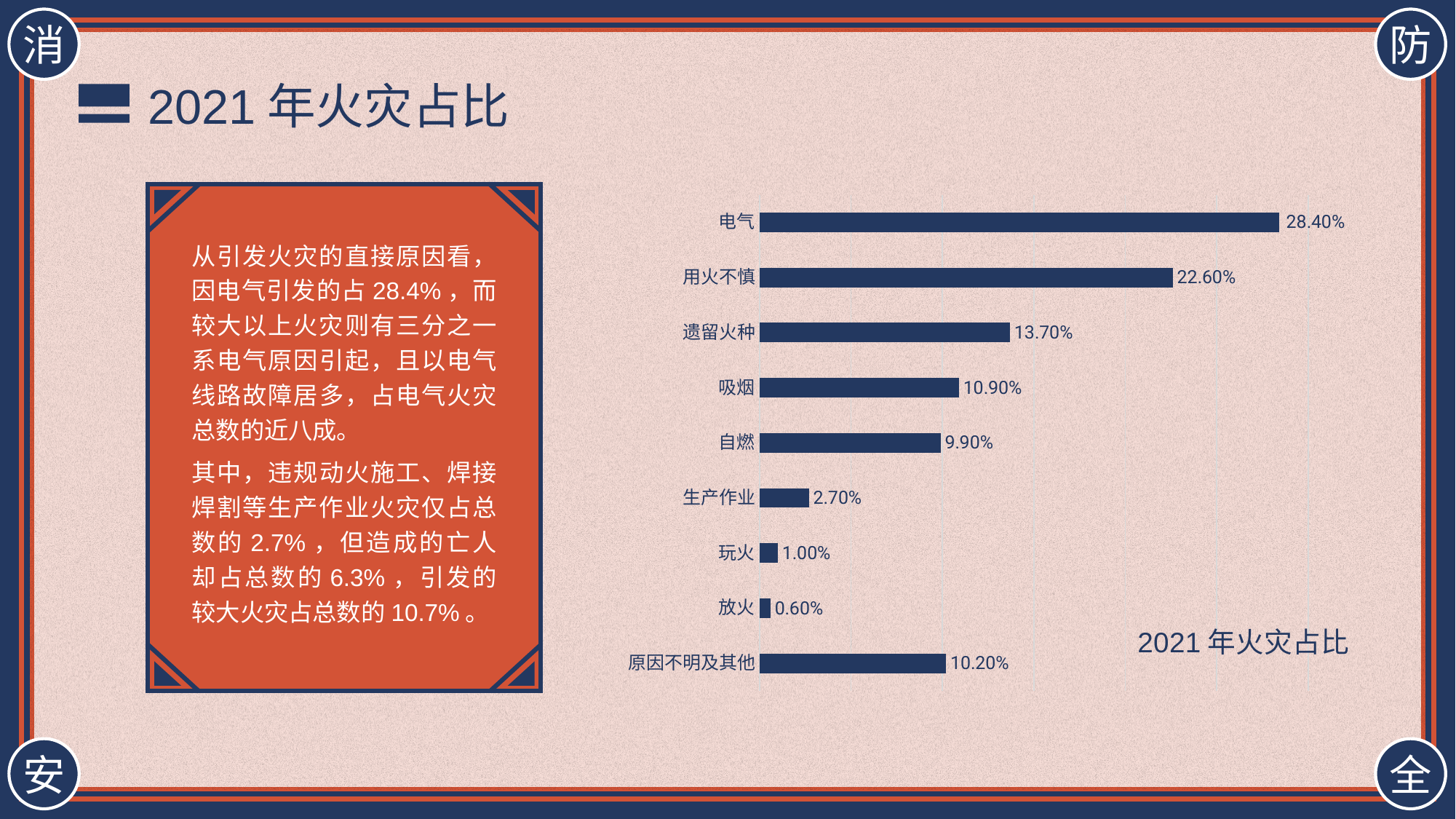

2021年火灾占比

### Chart: 2021年火灾占比

| Category | 系列 3 |
|---|---|
| 原因不明及其他 | 0.102 |
| 放火 | 0.006 |
| 玩火 | 0.01 |
| 生产作业 | 0.027 |
| 自燃 | 0.099 |
| 吸烟 | 0.109 |
| 遗留火种 | 0.137 |
| 用火不慎 | 0.226 |
| 电气 | 0.284 |

从引发火灾的直接原因看，因电气引发的占28.4%，而较大以上火灾则有三分之一系电气原因引起，且以电气线路故障居多，占电气火灾总数的近八成。
其中，违规动火施工、焊接焊割等生产作业火灾仅占总数的2.7%，但造成的亡人却占总数的6.3%，引发的较大火灾占总数的10.7%。